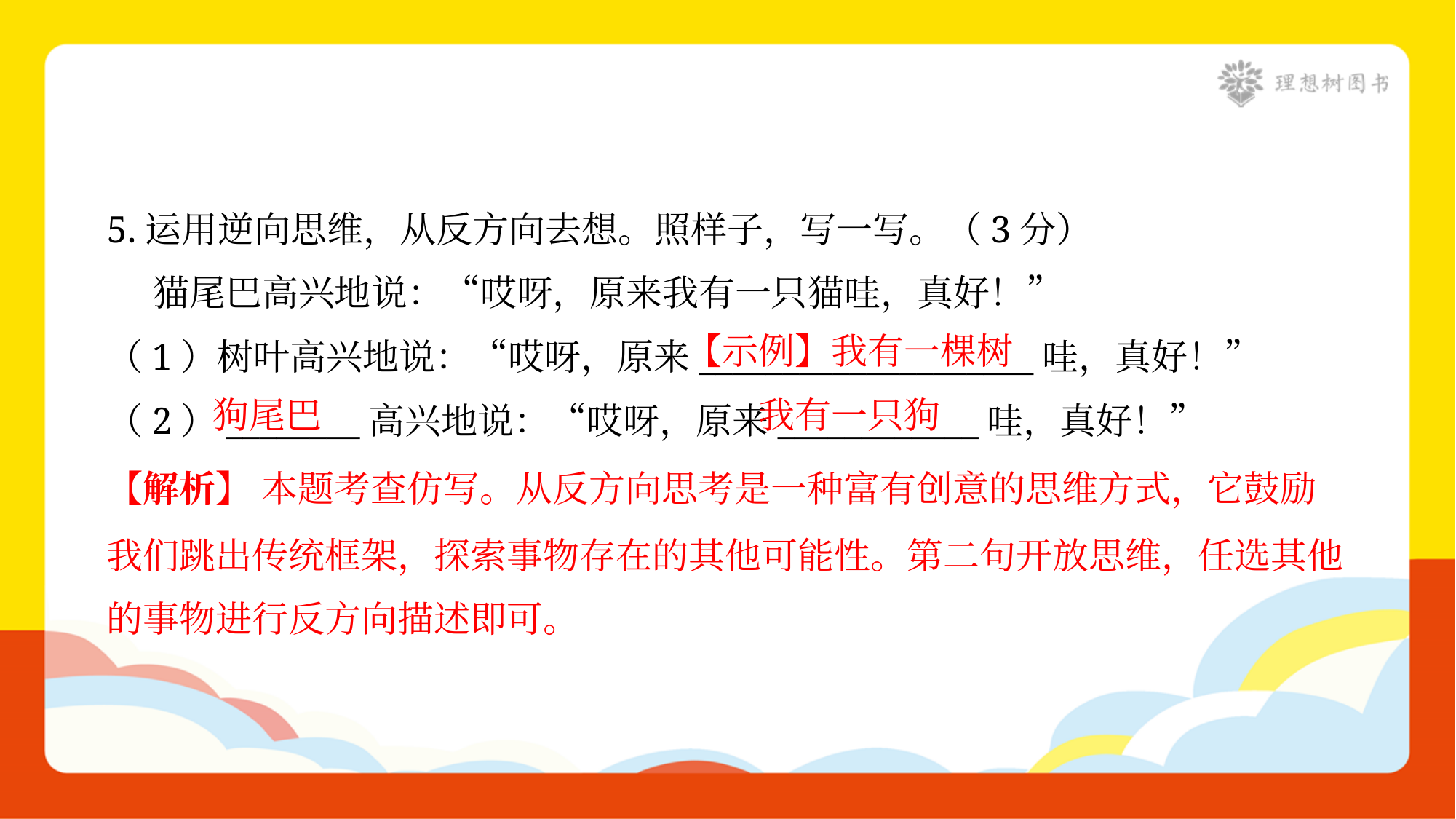

5.运用逆向思维，从反方向去想。照样子，写一写。（3分）
    猫尾巴高兴地说：“哎呀，原来我有一只猫哇，真好！”
【示例】我有一棵树
（1）树叶高兴地说：“哎呀，原来____________________哇，真好！”
狗尾巴
我有一只狗
（2）________高兴地说：“哎呀，原来____________哇，真好！”
【解析】 本题考查仿写。从反方向思考是一种富有创意的思维方式，它鼓励
我们跳出传统框架，探索事物存在的其他可能性。第二句开放思维，任选其他
的事物进行反方向描述即可。